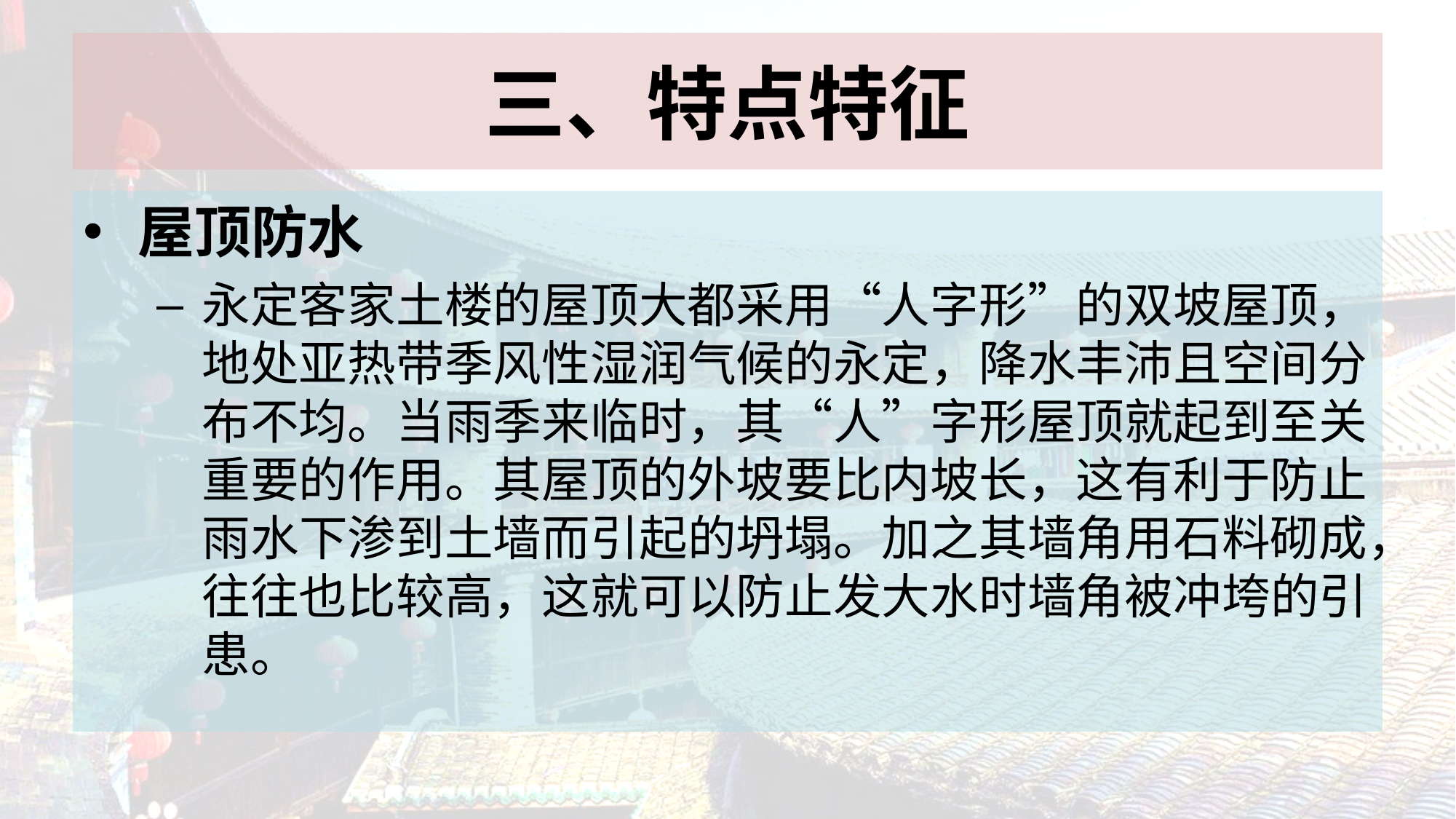

# 三、特点特征
屋顶防水
永定客家土楼的屋顶大都采用“人字形”的双坡屋顶，地处亚热带季风性湿润气候的永定，降水丰沛且空间分布不均。当雨季来临时，其“人”字形屋顶就起到至关重要的作用。其屋顶的外坡要比内坡长，这有利于防止雨水下渗到土墙而引起的坍塌。加之其墙角用石料砌成，往往也比较高，这就可以防止发大水时墙角被冲垮的引患。